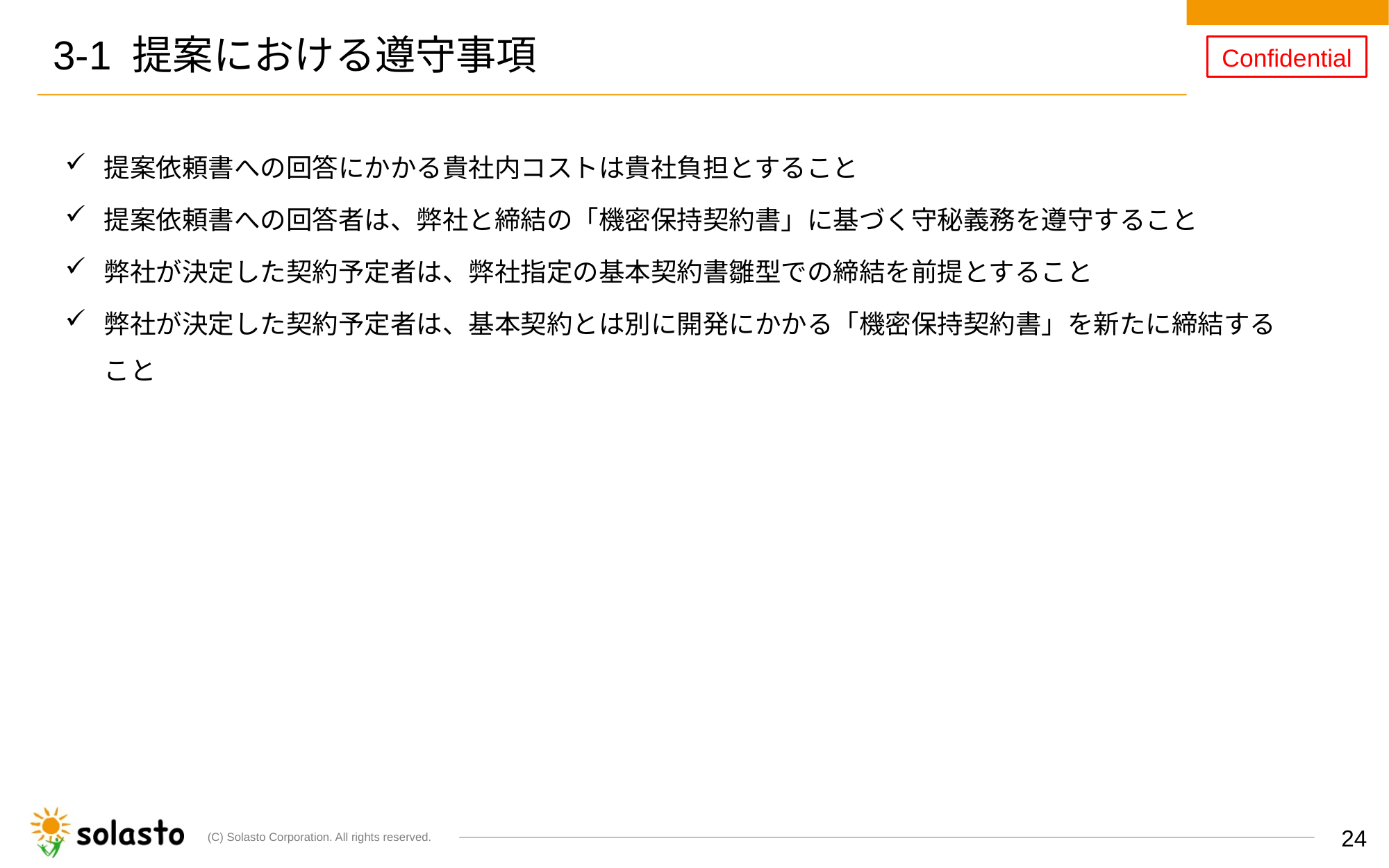

# 3-1 提案における遵守事項
提案依頼書への回答にかかる貴社内コストは貴社負担とすること
提案依頼書への回答者は、弊社と締結の「機密保持契約書」に基づく守秘義務を遵守すること
弊社が決定した契約予定者は、弊社指定の基本契約書雛型での締結を前提とすること
弊社が決定した契約予定者は、基本契約とは別に開発にかかる「機密保持契約書」を新たに締結すること